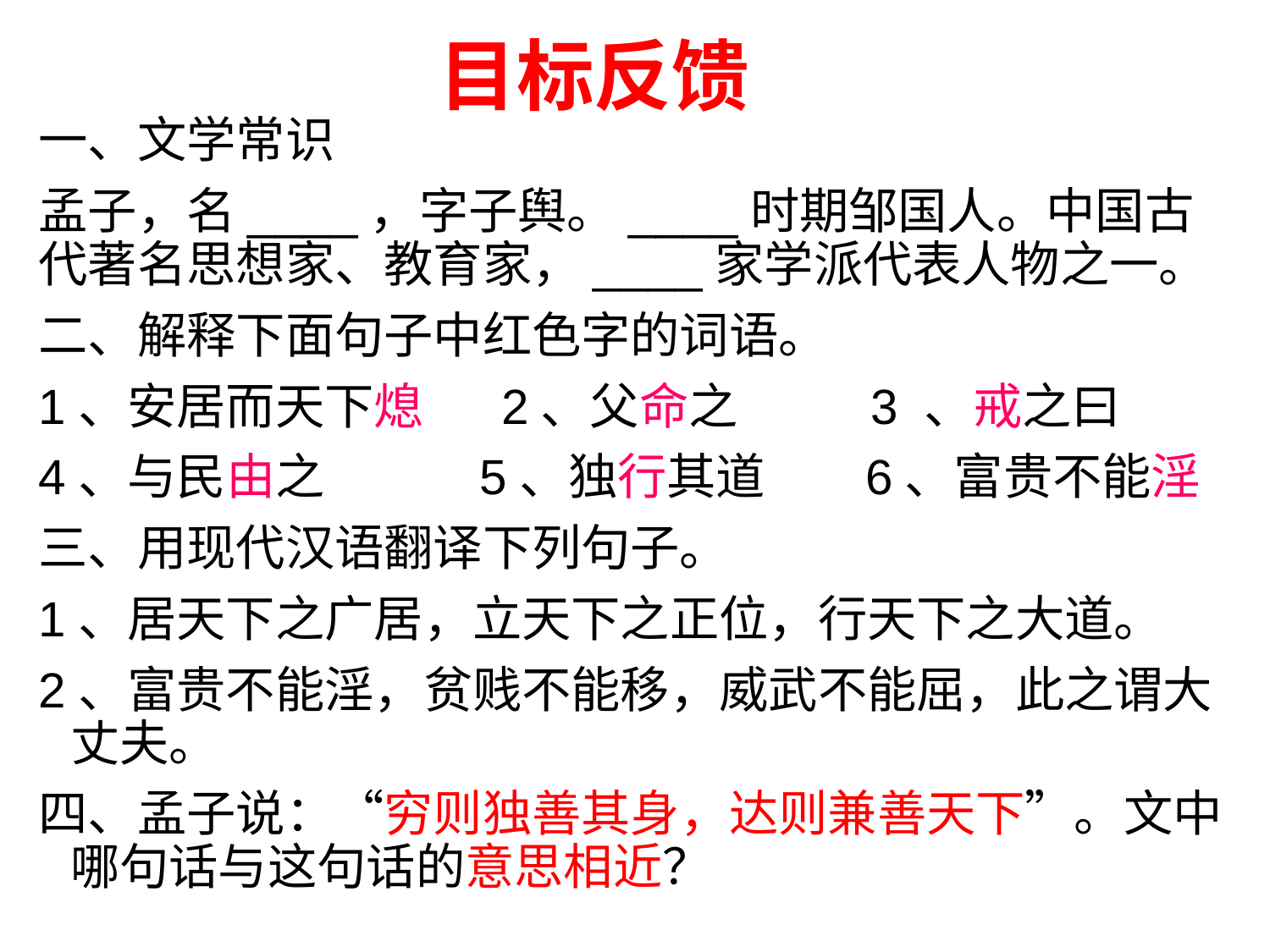

# 目标反馈
一、文学常识
孟子，名____，字子舆。____时期邹国人。中国古代著名思想家、教育家，____家学派代表人物之一。
二、解释下面句子中红色字的词语。
1、安居而天下熄      2、父命之           3 、戒之曰
4、与民由之             5、独行其道        6、富贵不能淫
三、用现代汉语翻译下列句子。
1、居天下之广居，立天下之正位，行天下之大道。
2、富贵不能淫，贫贱不能移，威武不能屈，此之谓大丈夫。
四、孟子说：“穷则独善其身，达则兼善天下”。文中哪句话与这句话的意思相近？